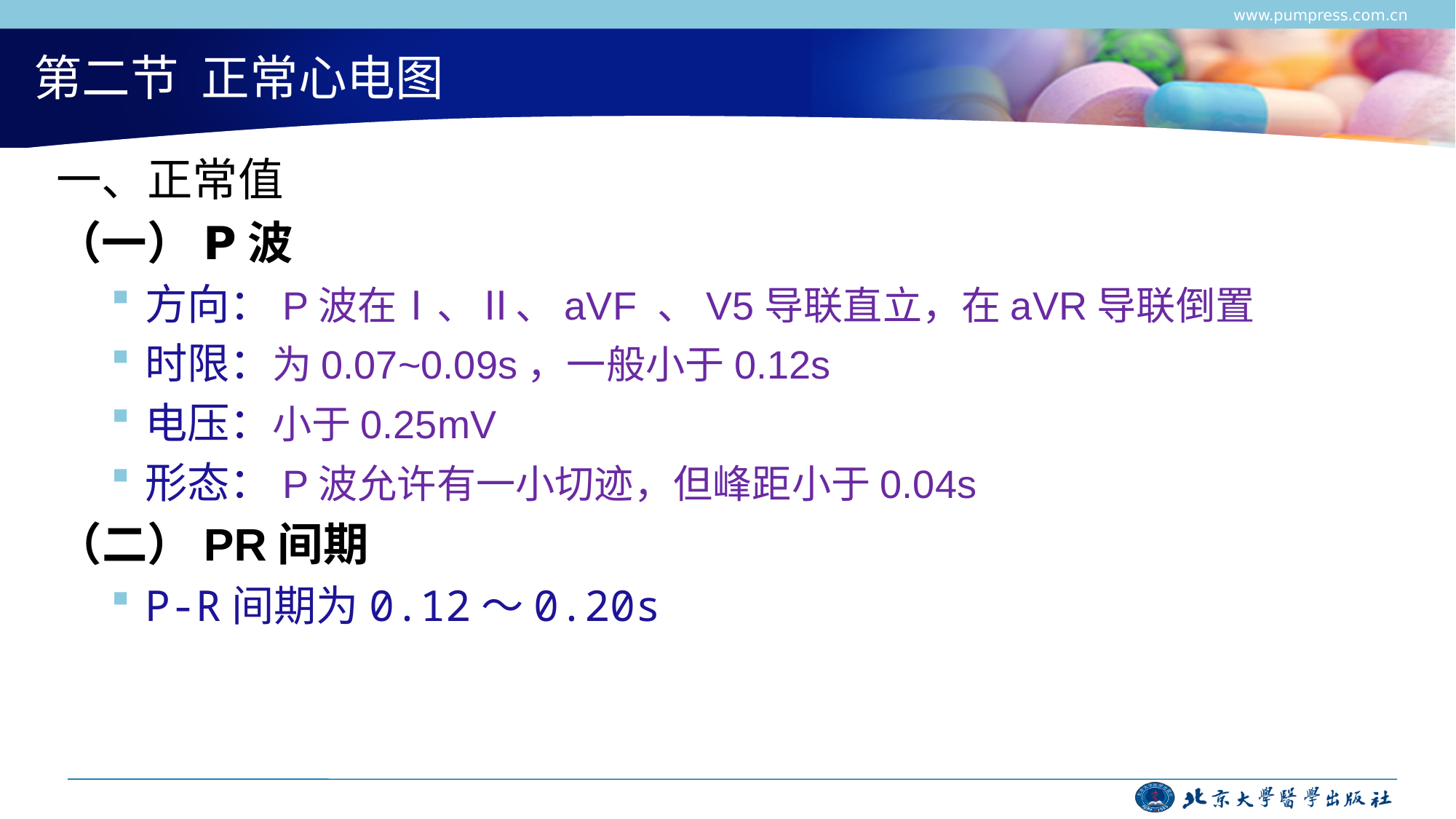

www.pumpress.com.cn
# 第二节  正常心电图
一、正常值
（一）P波
方向：P波在Ⅰ、Ⅱ、aVF 、V5导联直立，在aVR导联倒置
时限：为0.07~0.09s，一般小于0.12s
电压：小于0.25mV
形态：P波允许有一小切迹，但峰距小于0.04s
（二）PR间期
P-R间期为0.12～0.20s